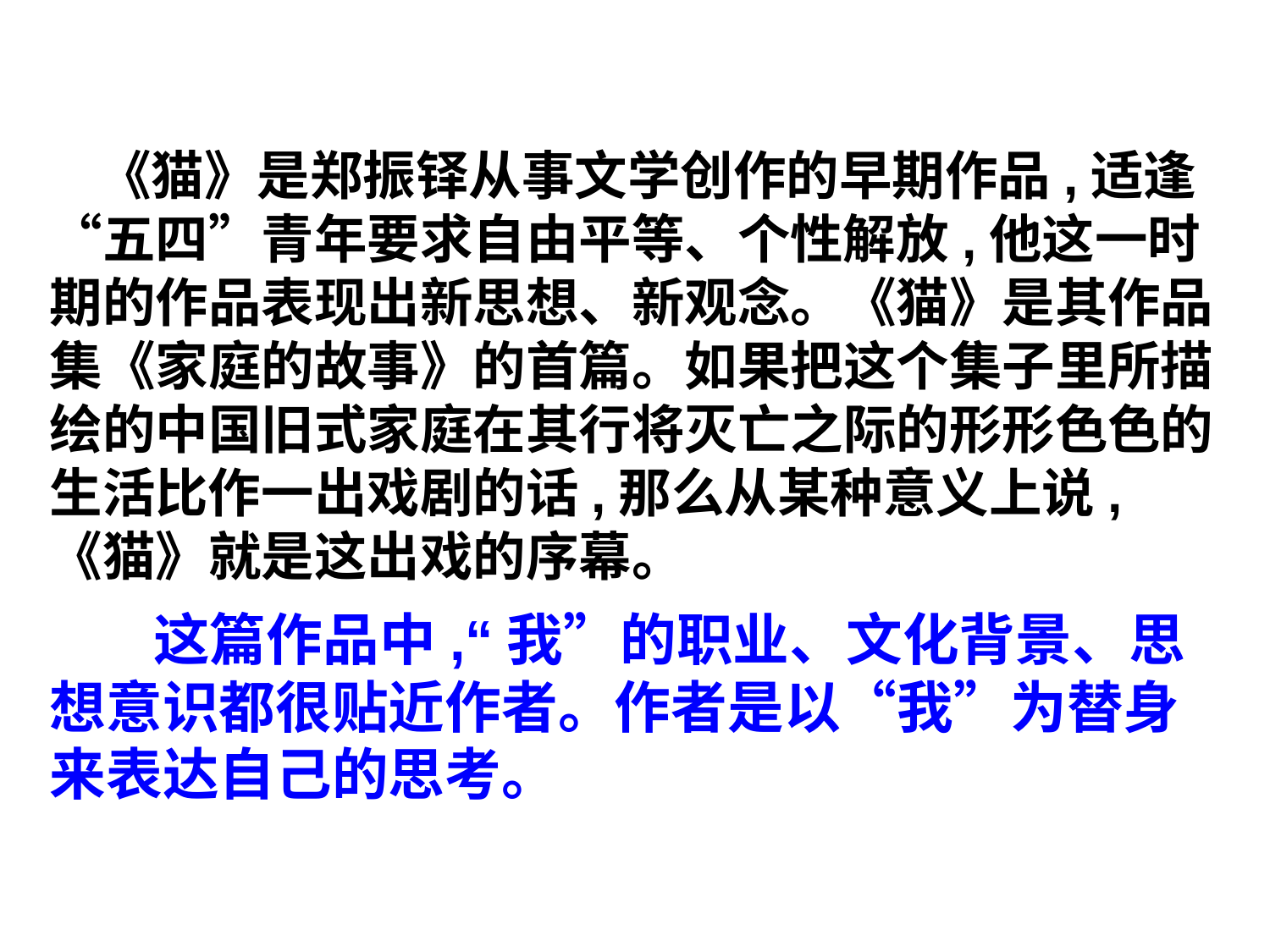

《猫》是郑振铎从事文学创作的早期作品,适逢“五四”青年要求自由平等、个性解放,他这一时期的作品表现出新思想、新观念。《猫》是其作品集《家庭的故事》的首篇。如果把这个集子里所描绘的中国旧式家庭在其行将灭亡之际的形形色色的生活比作一出戏剧的话,那么从某种意义上说,《猫》就是这出戏的序幕。
       这篇作品中,“我”的职业、文化背景、思想意识都很贴近作者。作者是以“我”为替身来表达自己的思考。